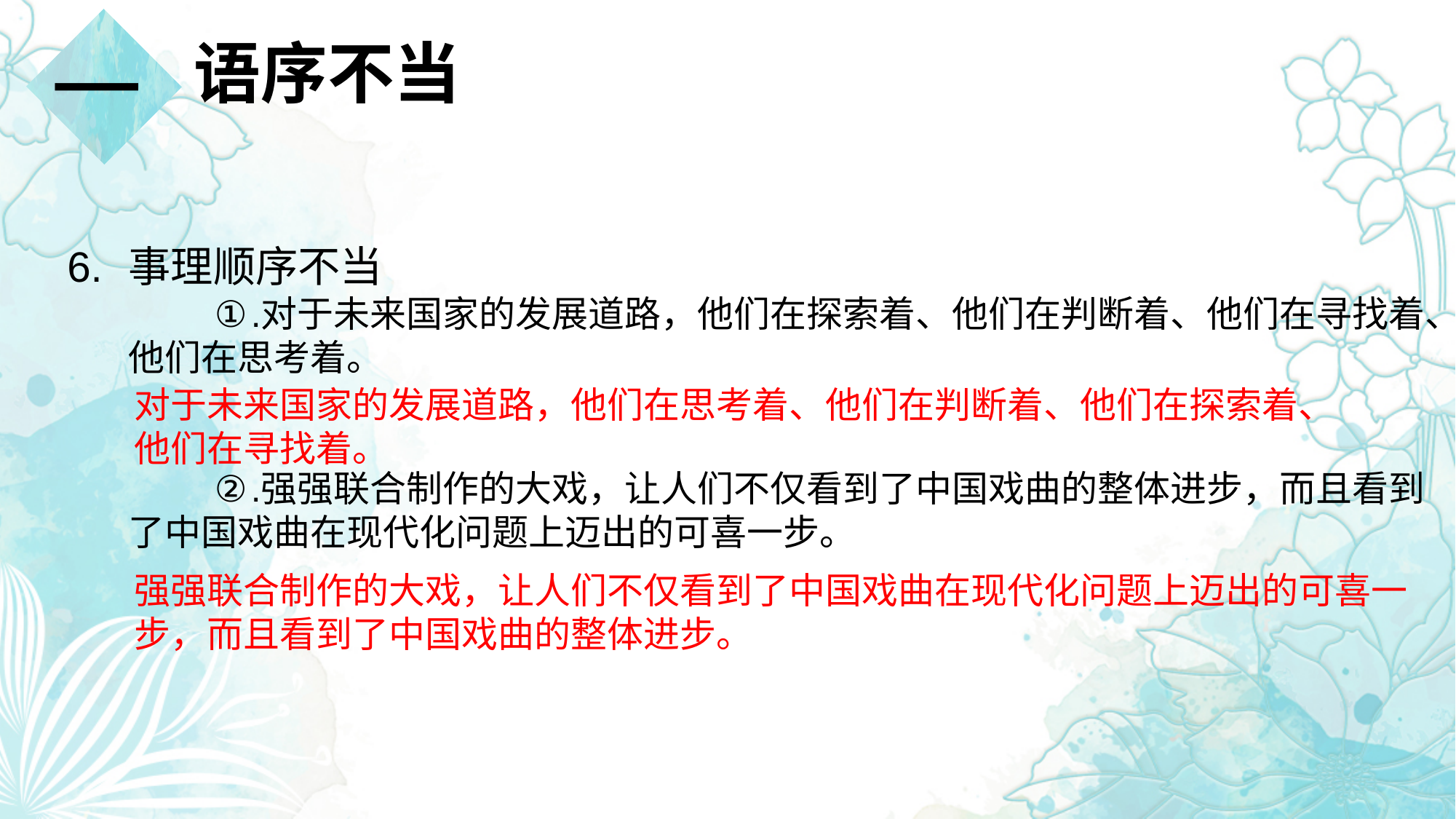

一
语序不当

事理顺序不当
对于未来国家的发展道路，他们在探索着、他们在判断着、他们在寻找着、他们在思考着。

强强联合制作的大戏，让人们不仅看到了中国戏曲的整体进步，而且看到了中国戏曲在现代化问题上迈出的可喜一步。
对于未来国家的发展道路，他们在思考着、他们在判断着、他们在探索着、他们在寻找着。
强强联合制作的大戏，让人们不仅看到了中国戏曲在现代化问题上迈出的可喜一步，而且看到了中国戏曲的整体进步。